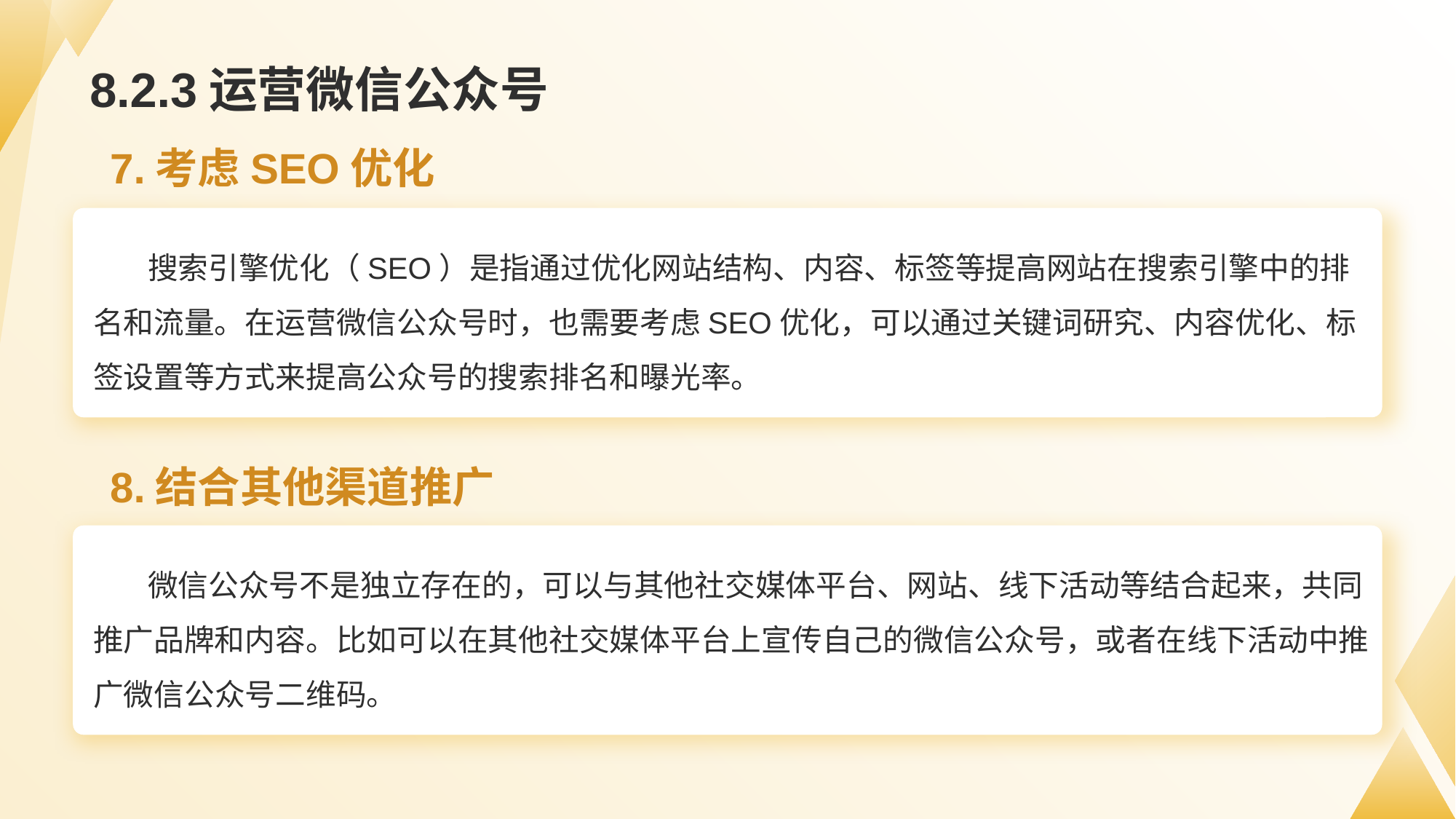

# 8.2.3运营微信公众号
7.考虑SEO优化
搜索引擎优化（SEO）是指通过优化网站结构、内容、标签等提高网站在搜索引擎中的排名和流量。在运营微信公众号时，也需要考虑SEO优化，可以通过关键词研究、内容优化、标签设置等方式来提高公众号的搜索排名和曝光率。
8.结合其他渠道推广
微信公众号不是独立存在的，可以与其他社交媒体平台、网站、线下活动等结合起来，共同推广品牌和内容。比如可以在其他社交媒体平台上宣传自己的微信公众号，或者在线下活动中推广微信公众号二维码。